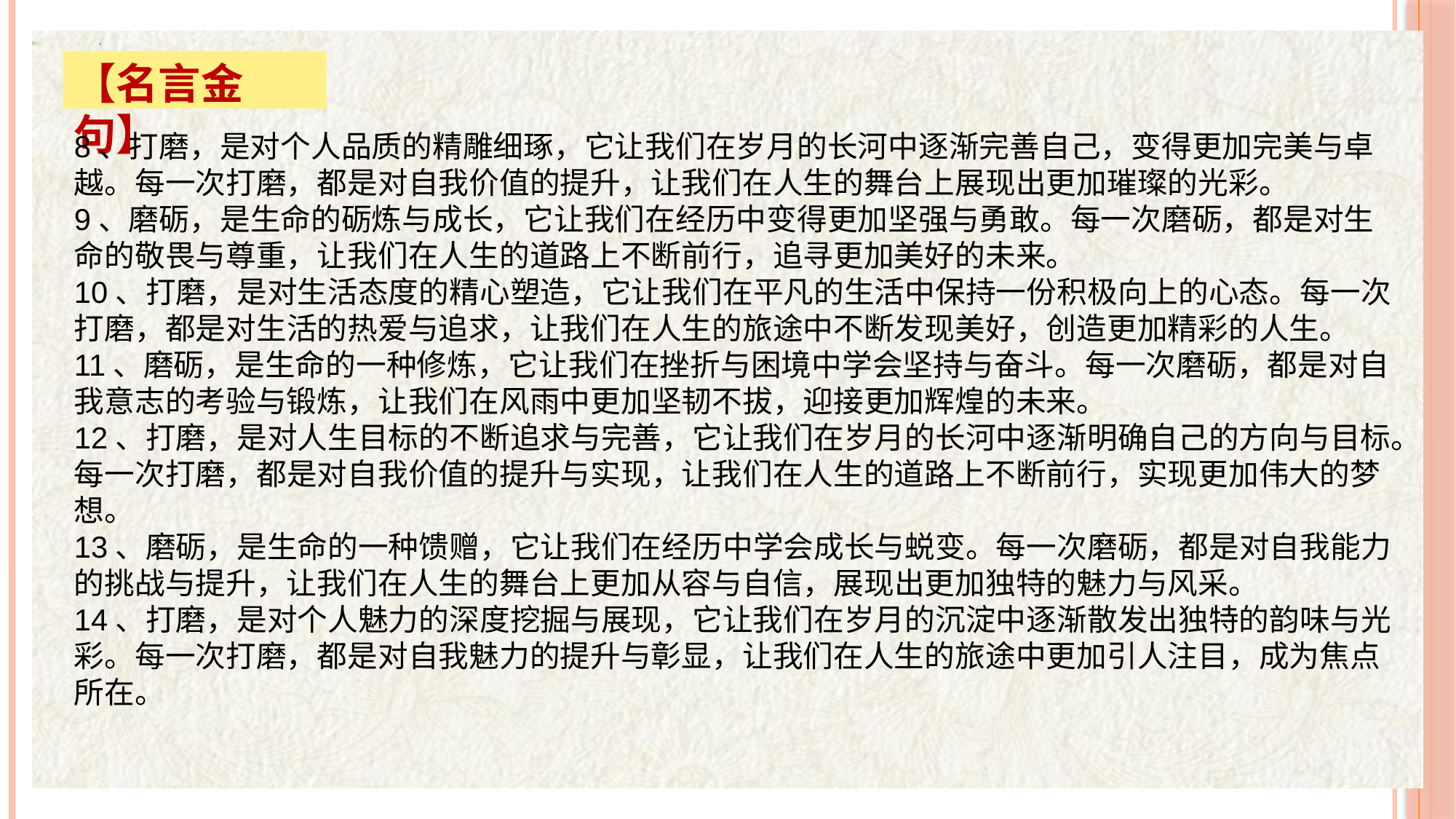

【名言金句】
8、打磨，是对个人品质的精雕细琢，它让我们在岁月的长河中逐渐完善自己，变得更加完美与卓越。每一次打磨，都是对自我价值的提升，让我们在人生的舞台上展现出更加璀璨的光彩。
9、磨砺，是生命的砺炼与成长，它让我们在经历中变得更加坚强与勇敢。每一次磨砺，都是对生命的敬畏与尊重，让我们在人生的道路上不断前行，追寻更加美好的未来。
10、打磨，是对生活态度的精心塑造，它让我们在平凡的生活中保持一份积极向上的心态。每一次打磨，都是对生活的热爱与追求，让我们在人生的旅途中不断发现美好，创造更加精彩的人生。
11、磨砺，是生命的一种修炼，它让我们在挫折与困境中学会坚持与奋斗。每一次磨砺，都是对自我意志的考验与锻炼，让我们在风雨中更加坚韧不拔，迎接更加辉煌的未来。
12、打磨，是对人生目标的不断追求与完善，它让我们在岁月的长河中逐渐明确自己的方向与目标。每一次打磨，都是对自我价值的提升与实现，让我们在人生的道路上不断前行，实现更加伟大的梦想。
13、磨砺，是生命的一种馈赠，它让我们在经历中学会成长与蜕变。每一次磨砺，都是对自我能力的挑战与提升，让我们在人生的舞台上更加从容与自信，展现出更加独特的魅力与风采。
14、打磨，是对个人魅力的深度挖掘与展现，它让我们在岁月的沉淀中逐渐散发出独特的韵味与光彩。每一次打磨，都是对自我魅力的提升与彰显，让我们在人生的旅途中更加引人注目，成为焦点所在。